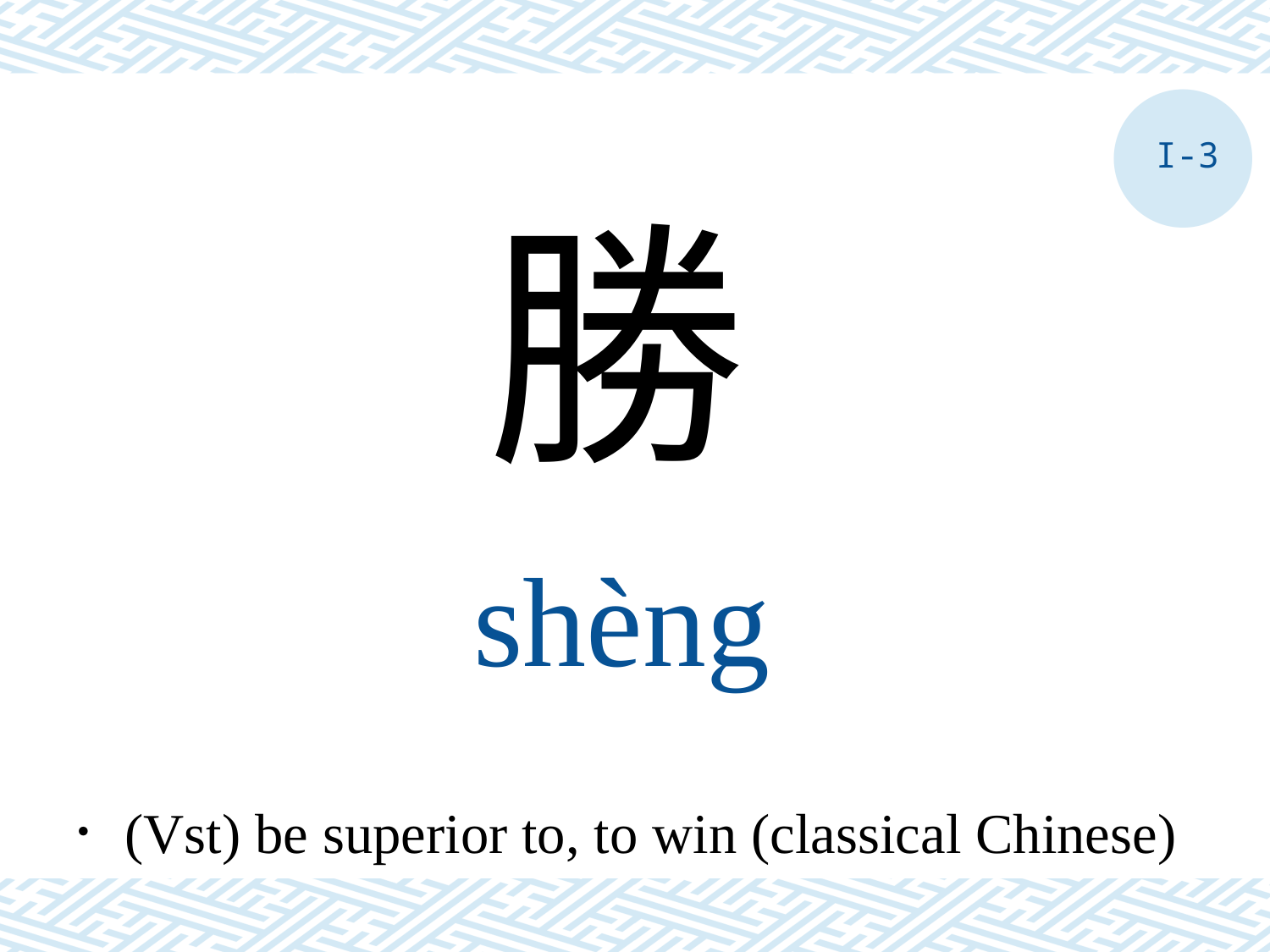

I-3

勝
shèng
．(Vst) be superior to, to win (classical Chinese)